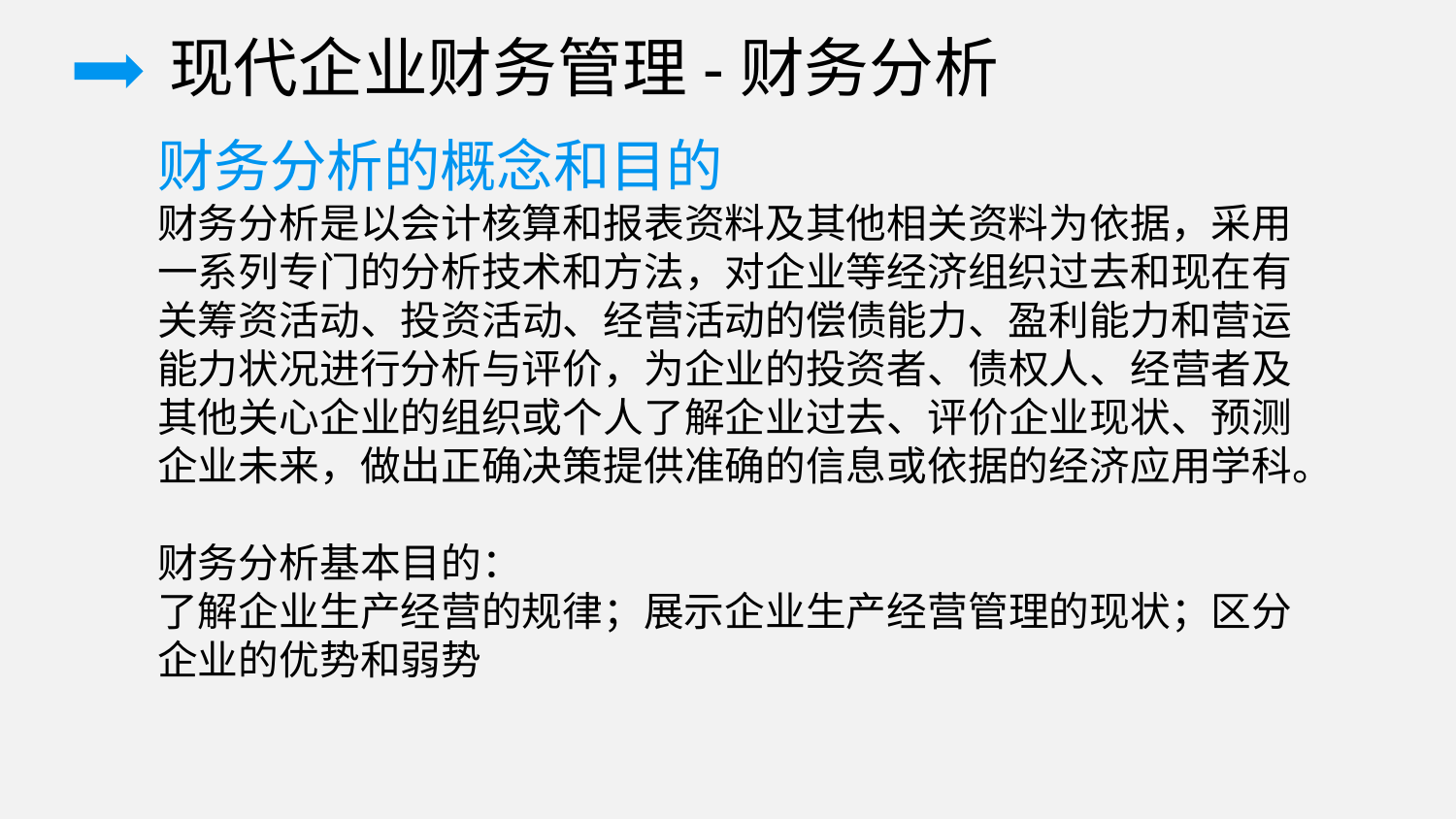

现代企业财务管理-财务分析
财务分析的概念和目的
财务分析是以会计核算和报表资料及其他相关资料为依据，采用一系列专门的分析技术和方法，对企业等经济组织过去和现在有关筹资活动、投资活动、经营活动的偿债能力、盈利能力和营运能力状况进行分析与评价，为企业的投资者、债权人、经营者及其他关心企业的组织或个人了解企业过去、评价企业现状、预测企业未来，做出正确决策提供准确的信息或依据的经济应用学科。

财务分析基本目的：
了解企业生产经营的规律；展示企业生产经营管理的现状；区分企业的优势和弱势